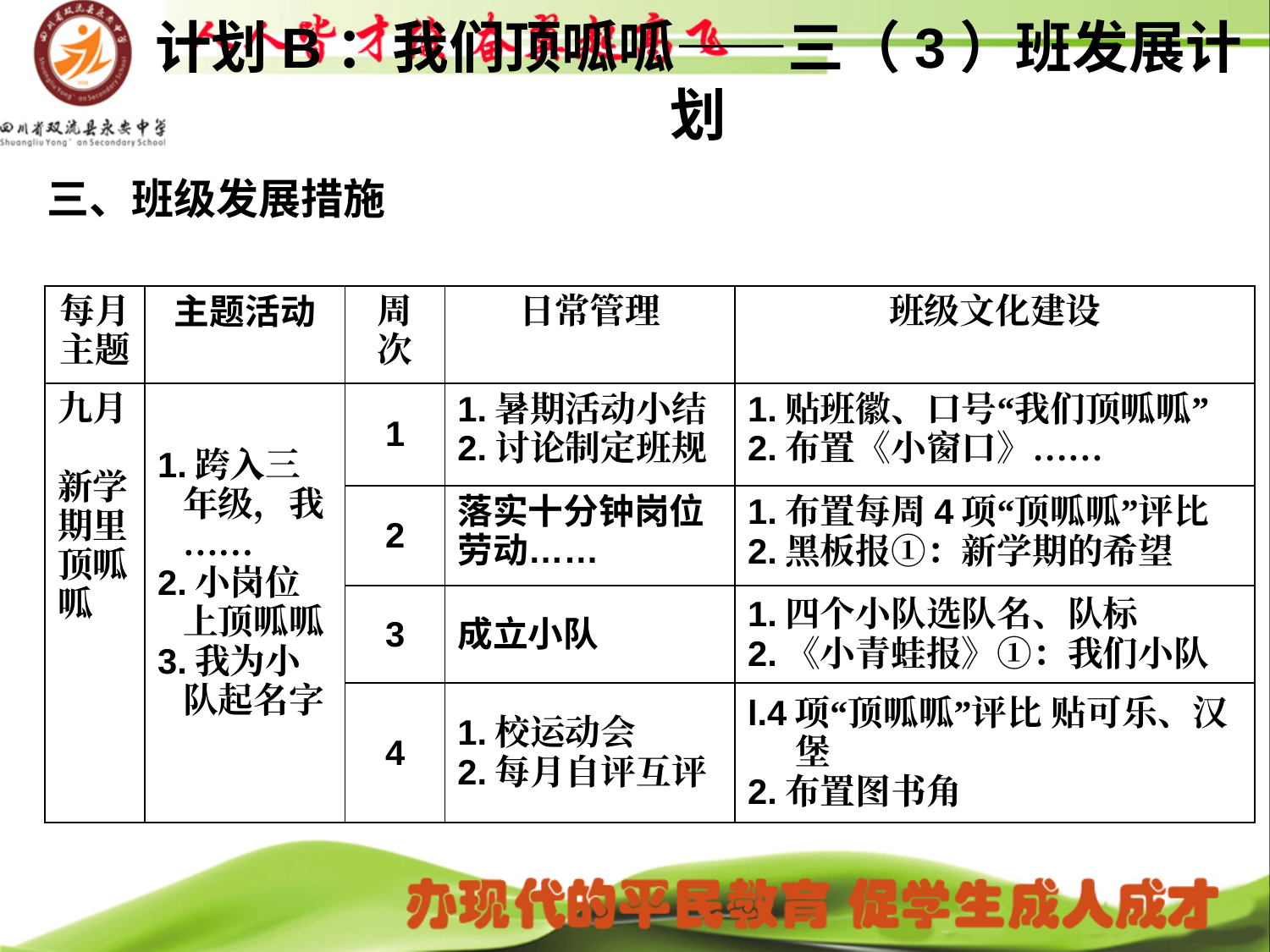

# 计划B：我们顶呱呱——三（3）班发展计划
三、班级发展措施
| 每月 主题 | 主题活动 | 周 次 | 日常管理 | 班级文化建设 |
| --- | --- | --- | --- | --- |
| 九月 新学期里顶呱呱 | 1.跨入三年级，我…… 2.小岗位上顶呱呱 3.我为小队起名字 | 1 | 1.暑期活动小结 2.讨论制定班规 | 1.贴班徽、口号“我们顶呱呱” 2.布置《小窗口》…… |
|  |  | 2 | 落实十分钟岗位劳动…… | 1.布置每周4项“顶呱呱”评比 2.黑板报①：新学期的希望 |
|  |  | 3 | 成立小队 | 1.四个小队选队名、队标 2.《小青蛙报》①：我们小队 |
|  |  | 4 | 1.校运动会 2.每月自评互评 | l.4项“顶呱呱”评比 贴可乐、汉堡 2.布置图书角 |